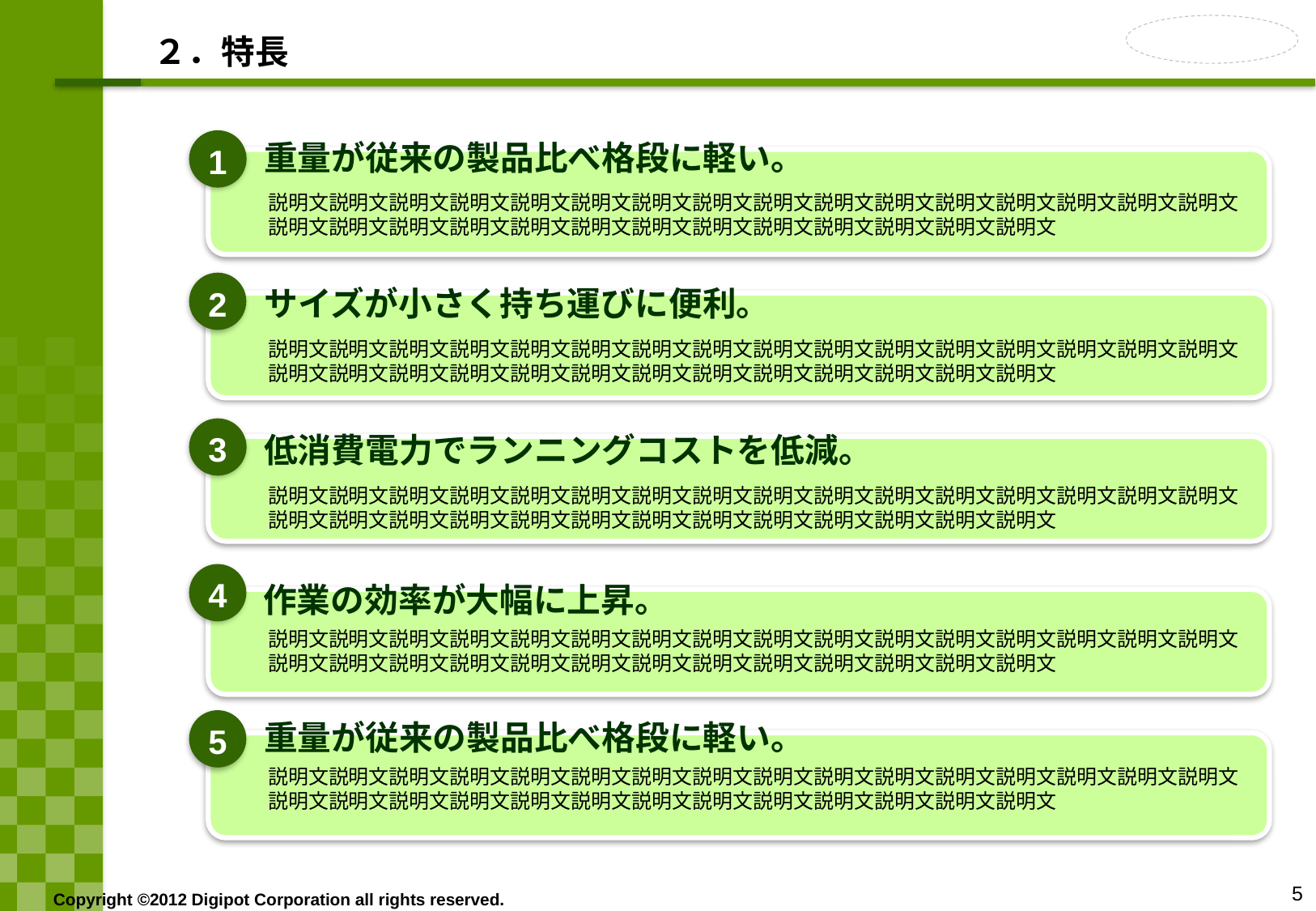

# ２．特長
重量が従来の製品比べ格段に軽い。
1

説明文説明文説明文説明文説明文説明文説明文説明文説明文説明文説明文説明文説明文説明文説明文説明文説明文説明文説明文説明文説明文説明文説明文説明文説明文説明文説明文説明文説明文
2
サイズが小さく持ち運びに便利。

説明文説明文説明文説明文説明文説明文説明文説明文説明文説明文説明文説明文説明文説明文説明文説明文説明文説明文説明文説明文説明文説明文説明文説明文説明文説明文説明文説明文説明文
3
低消費電力でランニングコストを低減。

説明文説明文説明文説明文説明文説明文説明文説明文説明文説明文説明文説明文説明文説明文説明文説明文説明文説明文説明文説明文説明文説明文説明文説明文説明文説明文説明文説明文説明文
4
作業の効率が大幅に上昇。

説明文説明文説明文説明文説明文説明文説明文説明文説明文説明文説明文説明文説明文説明文説明文説明文説明文説明文説明文説明文説明文説明文説明文説明文説明文説明文説明文説明文説明文
5
重量が従来の製品比べ格段に軽い。

説明文説明文説明文説明文説明文説明文説明文説明文説明文説明文説明文説明文説明文説明文説明文説明文説明文説明文説明文説明文説明文説明文説明文説明文説明文説明文説明文説明文説明文
5